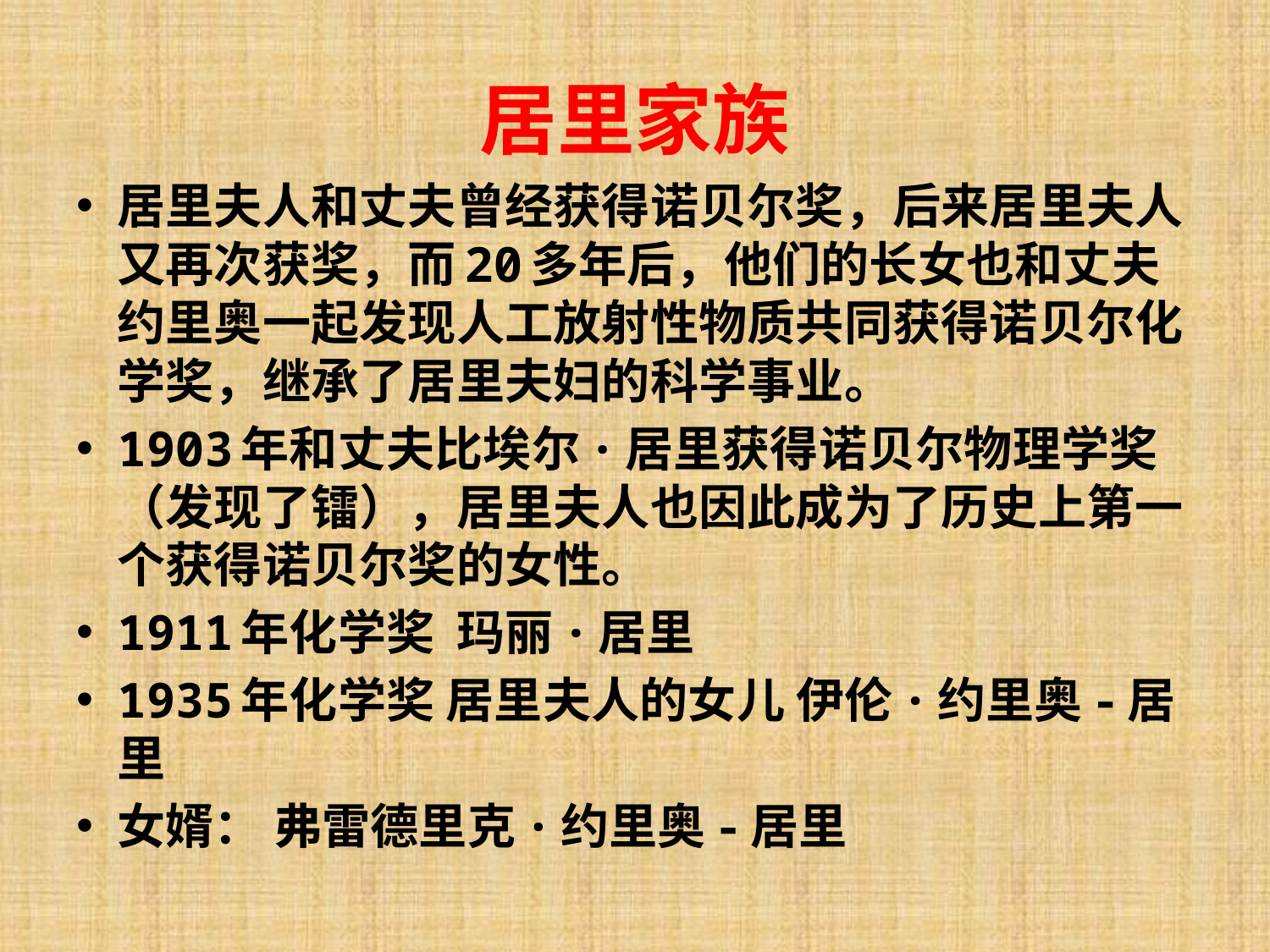

# 居里家族
居里夫人和丈夫曾经获得诺贝尔奖，后来居里夫人又再次获奖，而20多年后，他们的长女也和丈夫约里奥一起发现人工放射性物质共同获得诺贝尔化学奖，继承了居里夫妇的科学事业。
1903年和丈夫比埃尔·居里获得诺贝尔物理学奖 （发现了镭），居里夫人也因此成为了历史上第一个获得诺贝尔奖的女性。
1911年化学奖  玛丽·居里
1935年化学奖 居里夫人的女儿 伊伦·约里奥-居里
女婿： 弗雷德里克·约里奥-居里